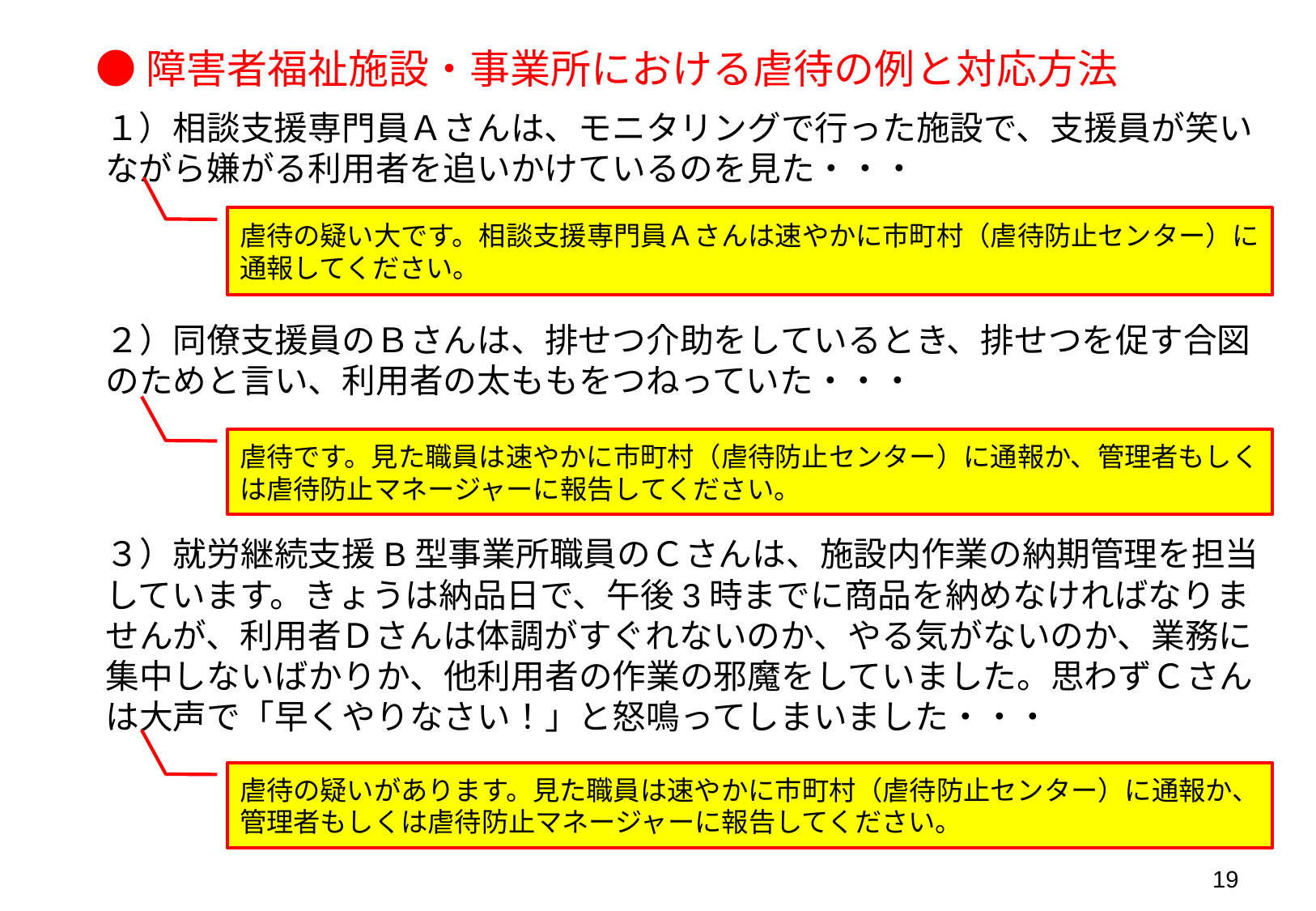

●障害者福祉施設・事業所における虐待の例と対応方法
１）相談支援専門員Ａさんは、モニタリングで行った施設で、支援員が笑いながら嫌がる利用者を追いかけているのを見た・・・
虐待の疑い大です。相談支援専門員Ａさんは速やかに市町村（虐待防止センター）に通報してください。
２）同僚支援員のＢさんは、排せつ介助をしているとき、排せつを促す合図のためと言い、利用者の太ももをつねっていた・・・
虐待です。見た職員は速やかに市町村（虐待防止センター）に通報か、管理者もしくは虐待防止マネージャーに報告してください。
３）就労継続支援B型事業所職員のＣさんは、施設内作業の納期管理を担当しています。きょうは納品日で、午後3時までに商品を納めなければなりませんが、利用者Ｄさんは体調がすぐれないのか、やる気がないのか、業務に集中しないばかりか、他利用者の作業の邪魔をしていました。思わずＣさんは大声で「早くやりなさい！」と怒鳴ってしまいました・・・
虐待の疑いがあります。見た職員は速やかに市町村（虐待防止センター）に通報か、管理者もしくは虐待防止マネージャーに報告してください。
19